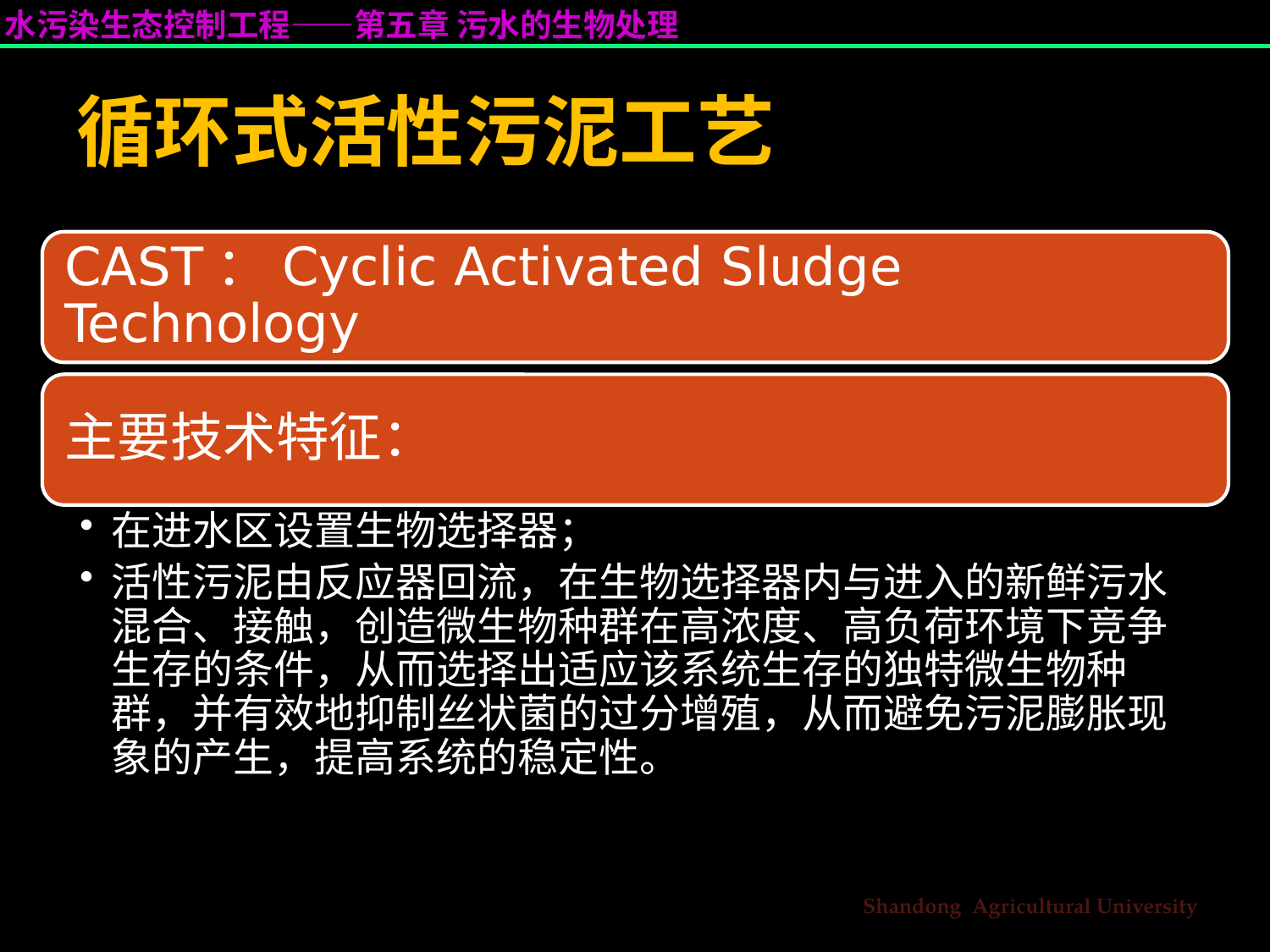

# 循环式活性污泥工艺
CAST：Cyclic Activated Sludge Technology
主要技术特征：
在进水区设置生物选择器；
活性污泥由反应器回流，在生物选择器内与进入的新鲜污水混合、接触，创造微生物种群在高浓度、高负荷环境下竞争生存的条件，从而选择出适应该系统生存的独特微生物种群，并有效地抑制丝状菌的过分增殖，从而避免污泥膨胀现象的产生，提高系统的稳定性。